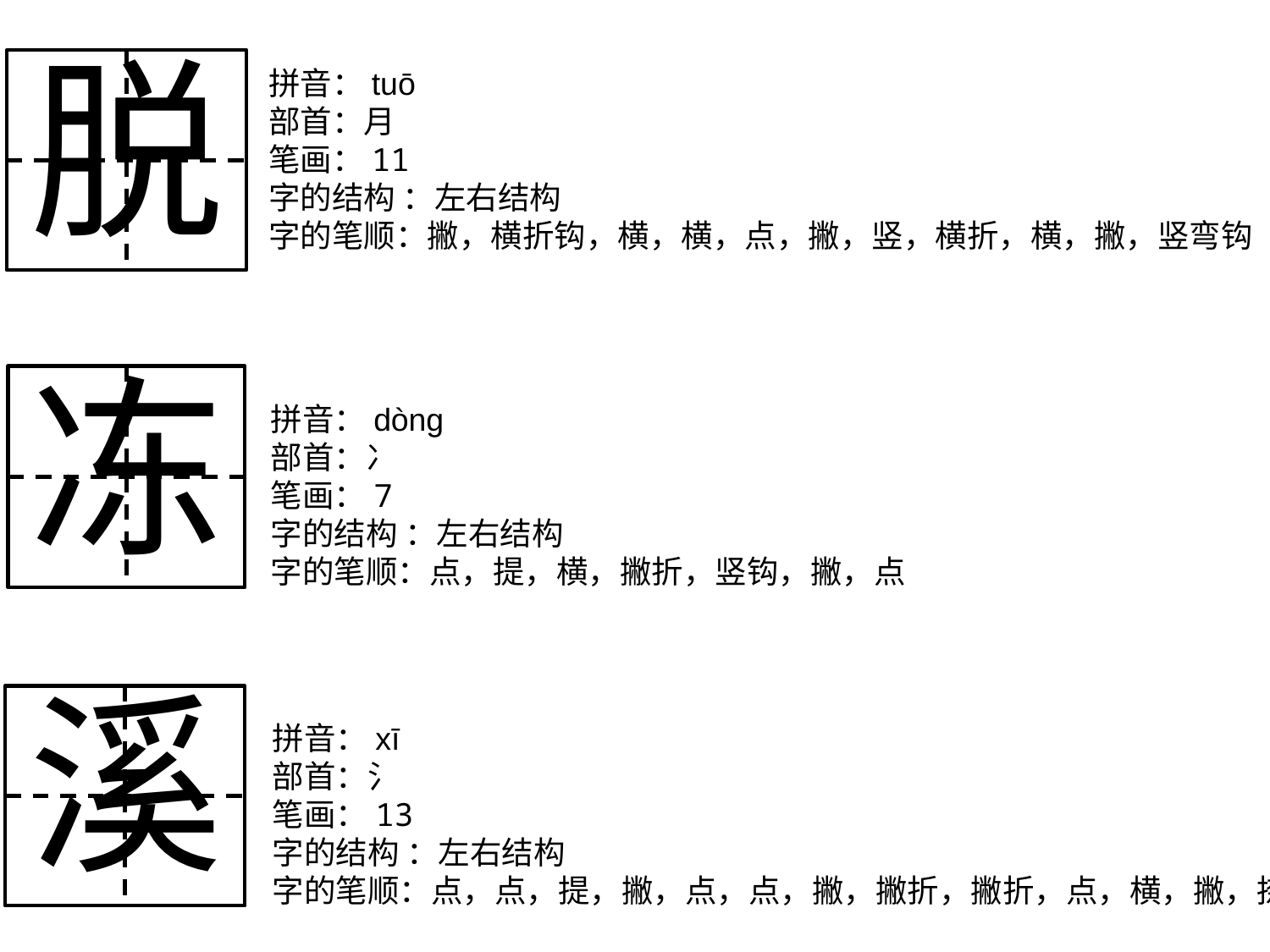

脱

拼音：tuō
部首：月
笔画：11
字的结构 ：左右结构
字的笔顺：撇，横折钩，横，横，点，撇，竖，横折，横，撇，竖弯钩
冻

拼音：dòng
部首：冫
笔画：7
字的结构 ：左右结构
字的笔顺：点，提，横，撇折，竖钩，撇，点
溪

拼音：xī
部首：氵
笔画：13
字的结构 ：左右结构
字的笔顺：点，点，提，撇，点，点，撇，撇折，撇折，点，横，撇，捺